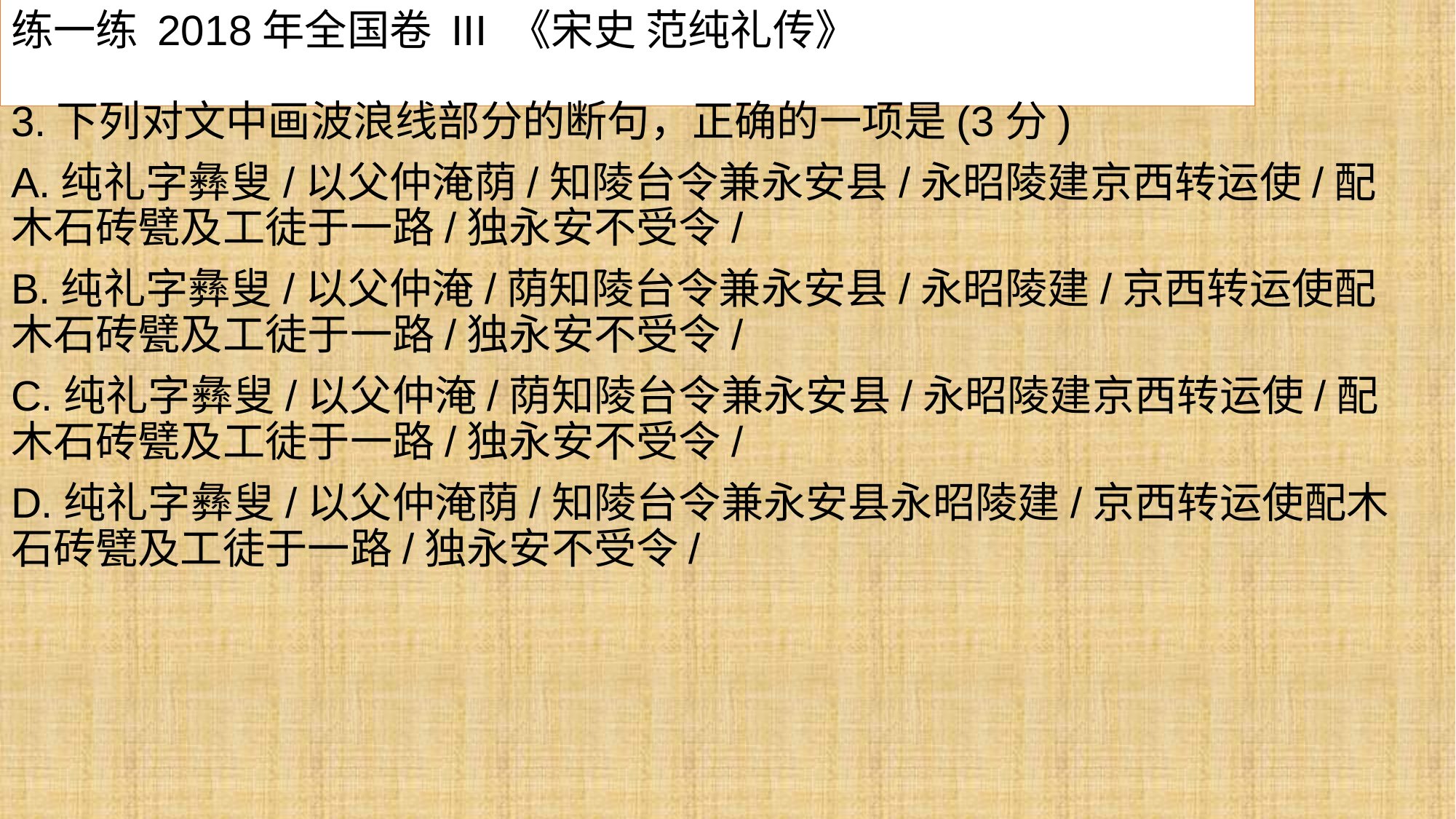

# 练一练 2018年全国卷 III 《宋史 范纯礼传》
3.下列对文中画波浪线部分的断句，正确的一项是(3分)
A.纯礼字彝叟/以父仲淹荫/知陵台令兼永安县/永昭陵建京西转运使/配木石砖甓及工徒于一路/独永安不受令/
B.纯礼字彝叟/以父仲淹/荫知陵台令兼永安县/永昭陵建/京西转运使配木石砖甓及工徒于一路/独永安不受令/
C.纯礼字彝叟/以父仲淹/荫知陵台令兼永安县/永昭陵建京西转运使/配木石砖甓及工徒于一路/独永安不受令/
D.纯礼字彝叟/以父仲淹荫/知陵台令兼永安县永昭陵建/京西转运使配木石砖甓及工徒于一路/独永安不受令/